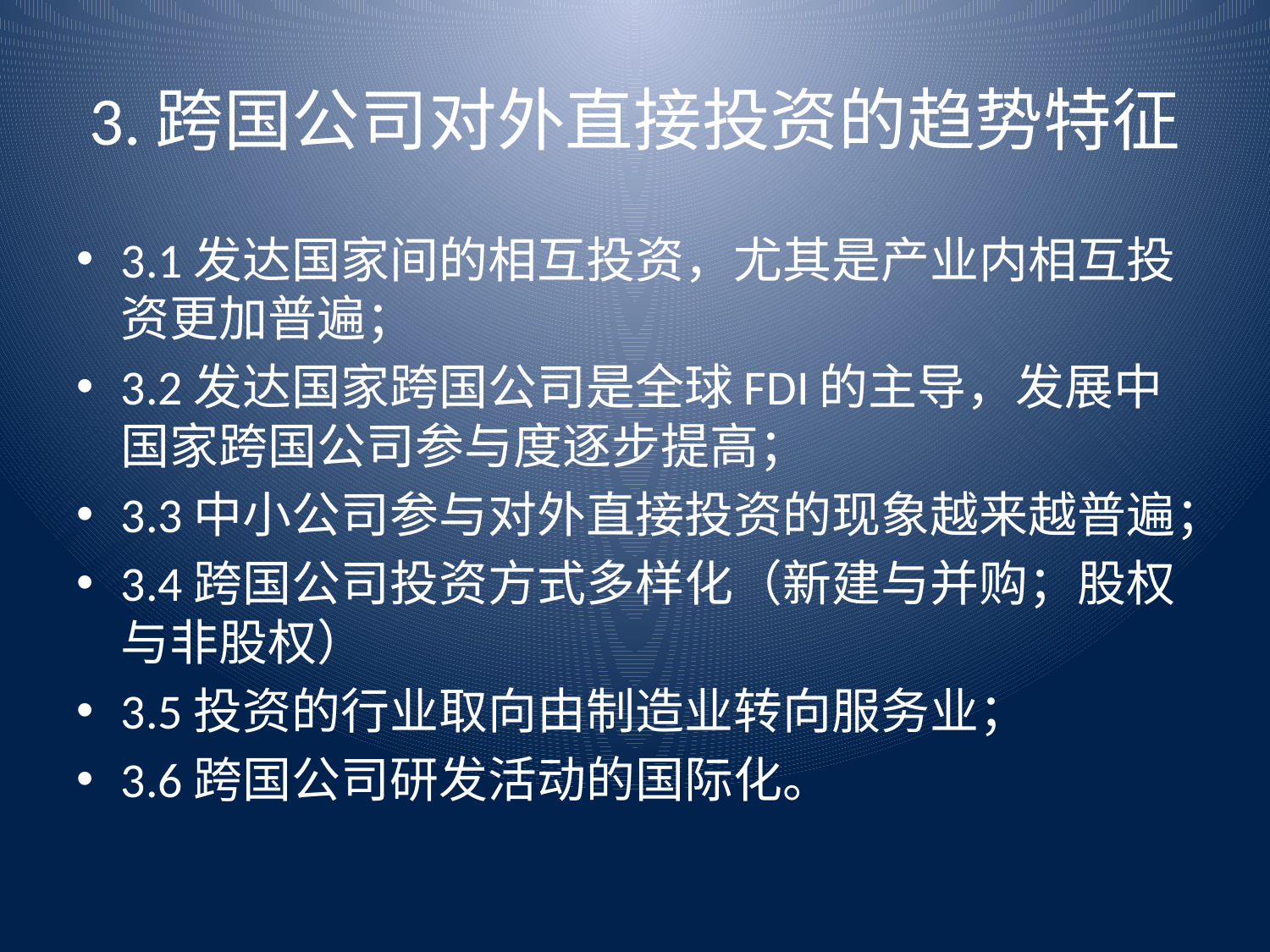

# 3.跨国公司对外直接投资的趋势特征
3.1发达国家间的相互投资，尤其是产业内相互投资更加普遍；
3.2发达国家跨国公司是全球FDI的主导，发展中国家跨国公司参与度逐步提高；
3.3中小公司参与对外直接投资的现象越来越普遍；
3.4跨国公司投资方式多样化（新建与并购；股权与非股权）
3.5投资的行业取向由制造业转向服务业；
3.6跨国公司研发活动的国际化。